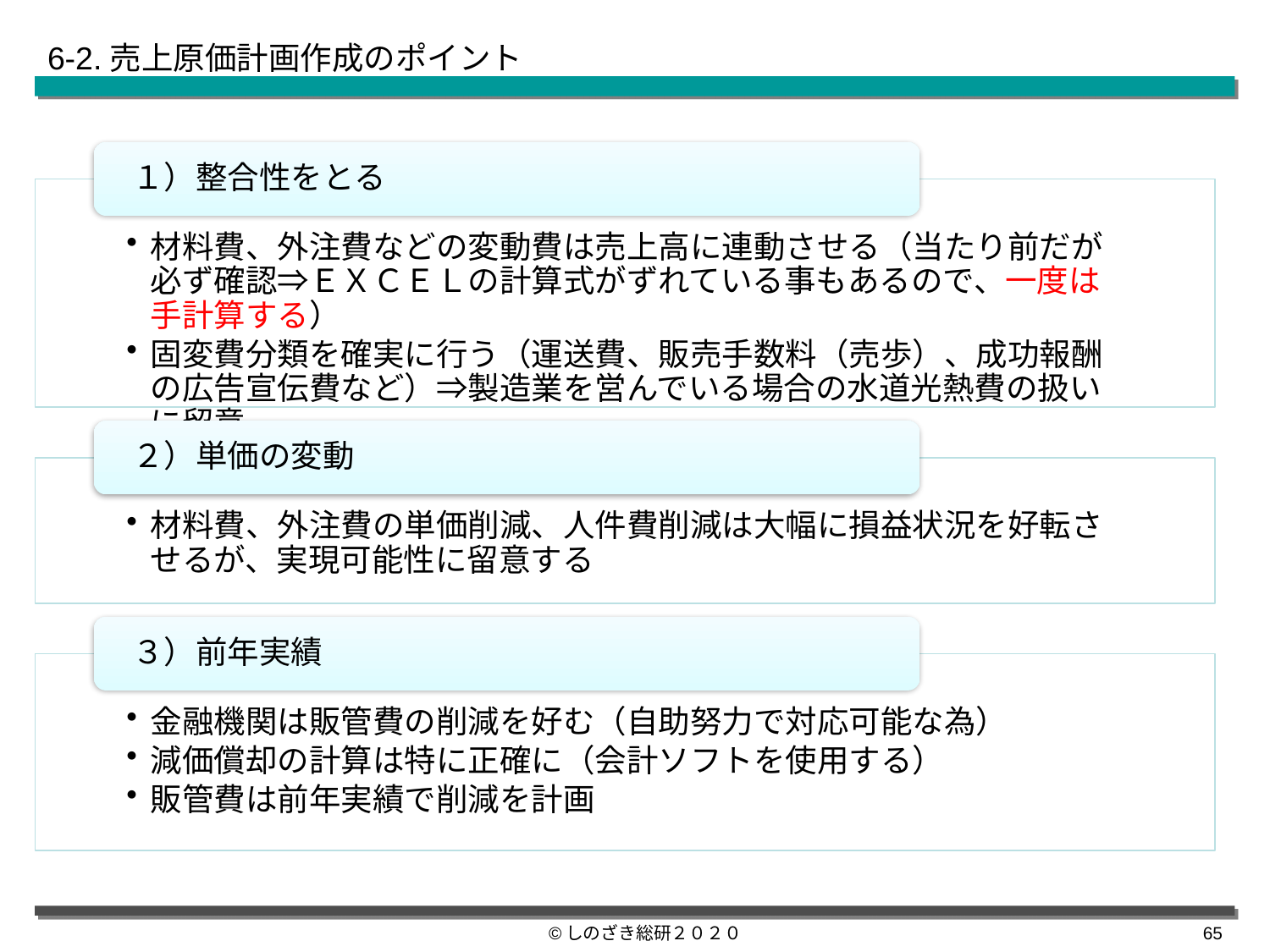

6-2.売上原価計画作成のポイント
材料費、外注費などの変動費は売上高に連動させる（当たり前だが必ず確認⇒ＥＸＣＥＬの計算式がずれている事もあるので、一度は手計算する）
固変費分類を確実に行う（運送費、販売手数料（売歩）、成功報酬の広告宣伝費など）⇒製造業を営んでいる場合の水道光熱費の扱いに留意
１）整合性をとる
材料費、外注費の単価削減、人件費削減は大幅に損益状況を好転させるが、実現可能性に留意する
２）単価の変動
金融機関は販管費の削減を好む（自助努力で対応可能な為）
減価償却の計算は特に正確に（会計ソフトを使用する）
販管費は前年実績で削減を計画
３）前年実績
©しのざき総研２０２０
65